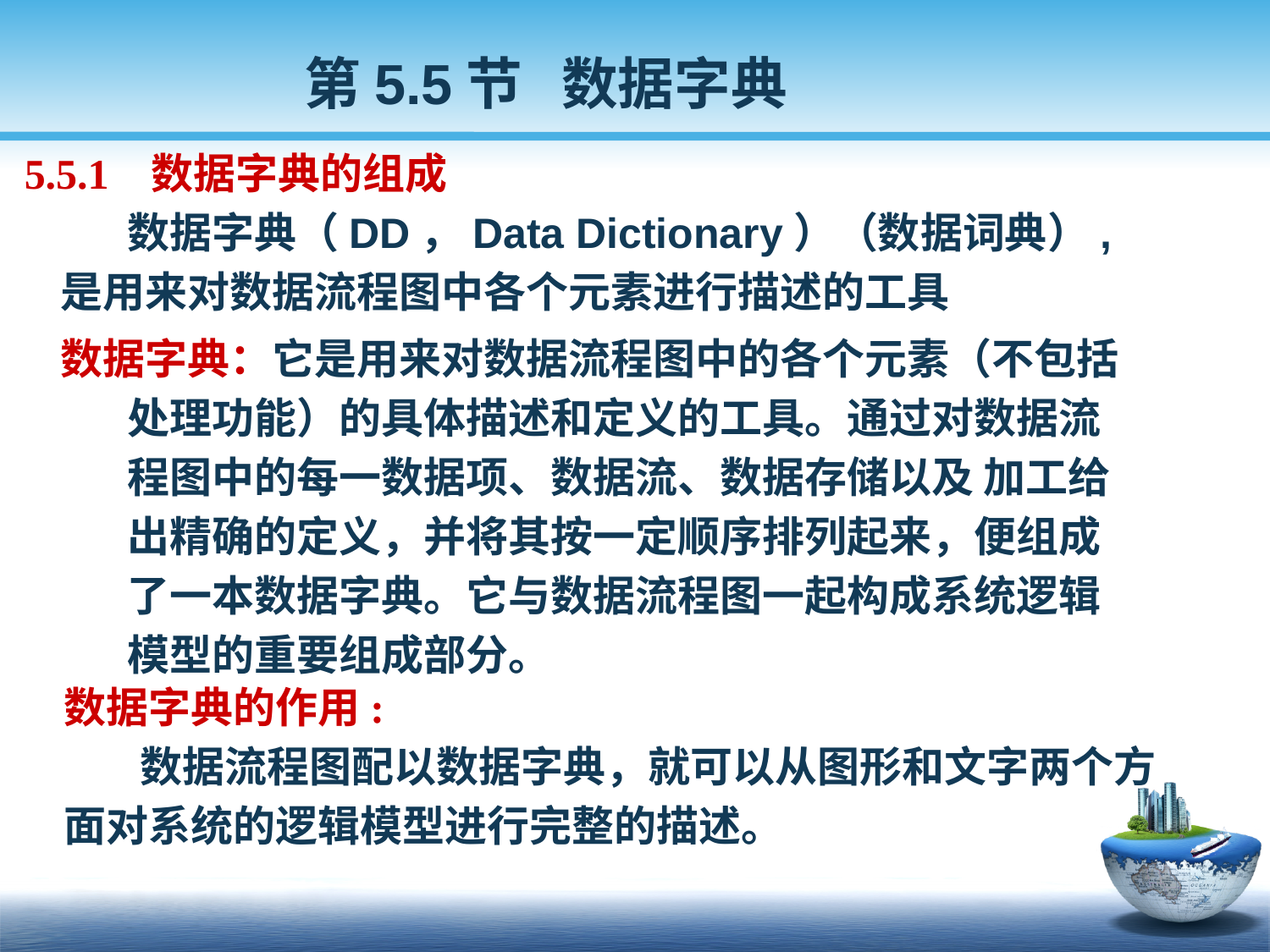

第5.5节   数据字典
 5.5.1   数据字典的组成
           数据字典（DD，Data Dictionary）（数据词典）,
    是用来对数据流程图中各个元素进行描述的工具

    数据字典：它是用来对数据流程图中的各个元素（不包括
           处理功能）的具体描述和定义的工具。通过对数据流
           程图中的每一数据项、数据流、数据存储以及 加工给
           出精确的定义，并将其按一定顺序排列起来，便组成
           了一本数据字典。它与数据流程图一起构成系统逻辑
           模型的重要组成部分。
 数据字典的作用:
         数据流程图配以数据字典，就可以从图形和文字两个方
 面对系统的逻辑模型进行完整的描述。